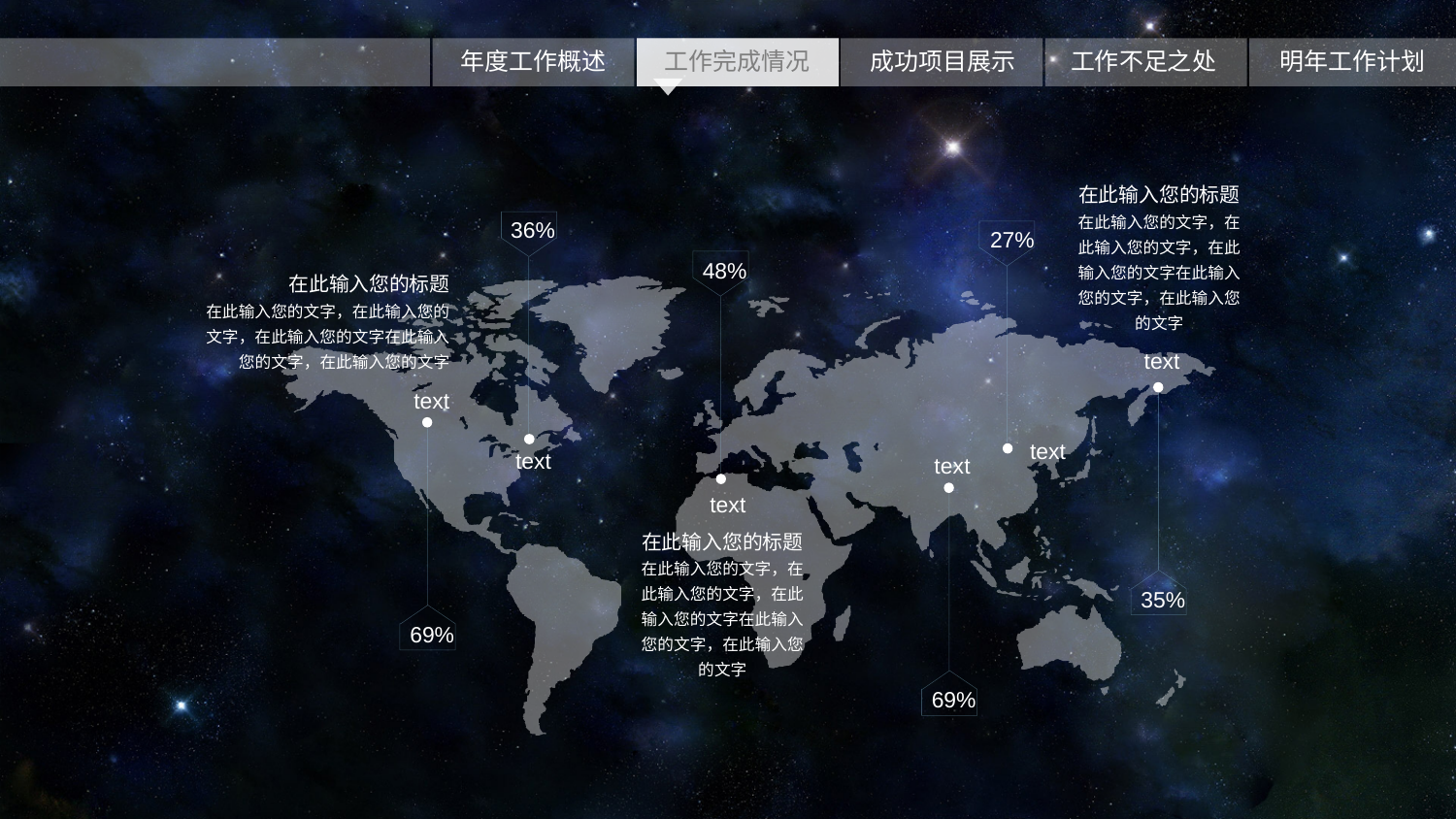

在此输入您的标题
在此输入您的文字，在此输入您的文字，在此输入您的文字在此输入您的文字，在此输入您的文字

36%

27%

48%
在此输入您的标题
在此输入您的文字，在此输入您的文字，在此输入您的文字在此输入您的文字，在此输入您的文字

text
text

35%

69%
text
text
text

69%
text
在此输入您的标题
在此输入您的文字，在此输入您的文字，在此输入您的文字在此输入您的文字，在此输入您的文字